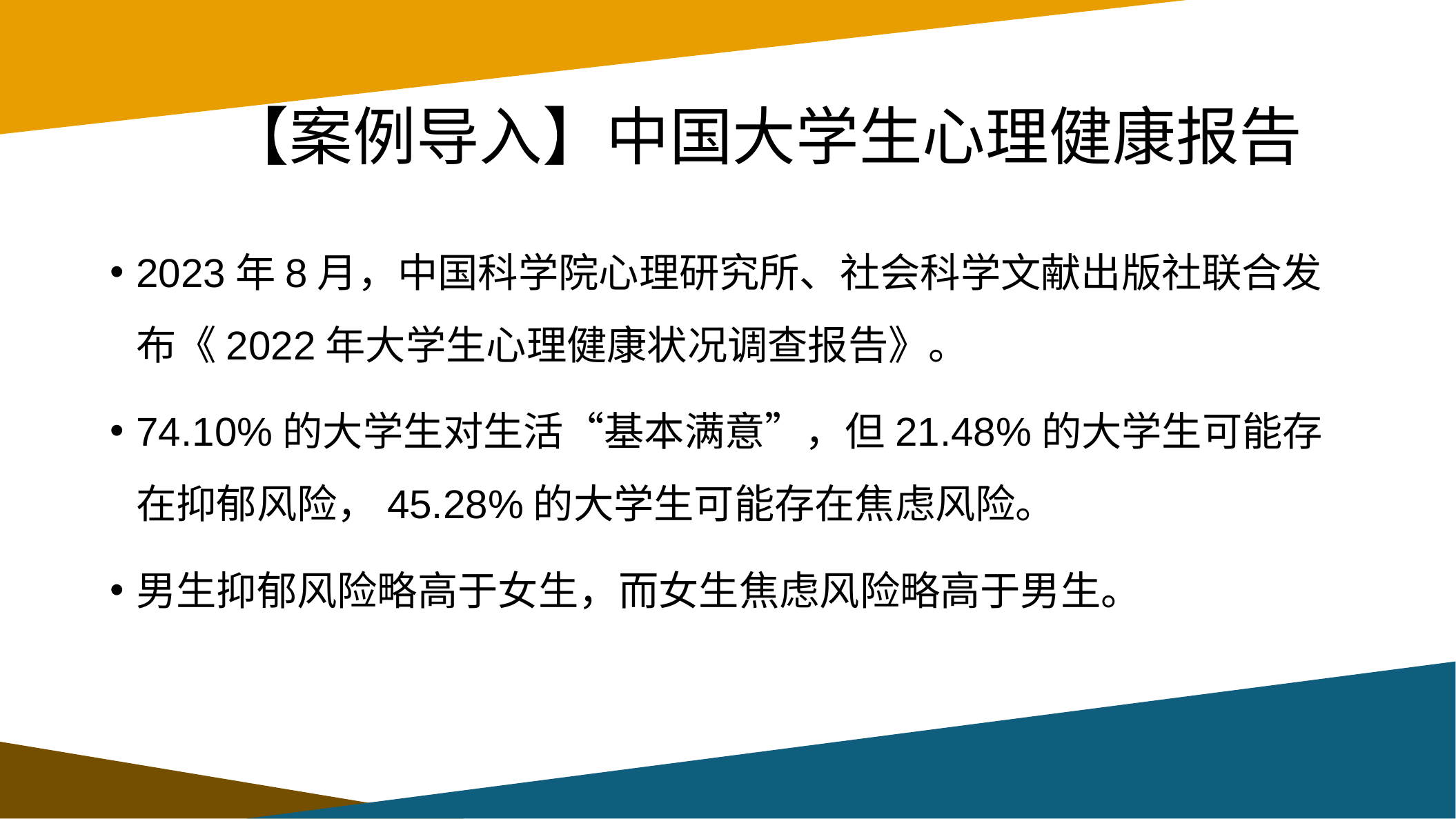

# 【案例导入】中国大学生心理健康报告
2023年8月，中国科学院心理研究所、社会科学文献出版社联合发布《2022年大学生心理健康状况调查报告》。
74.10%的大学生对生活“基本满意”，但21.48%的大学生可能存在抑郁风险，45.28%的大学生可能存在焦虑风险。
男生抑郁风险略高于女生，而女生焦虑风险略高于男生。